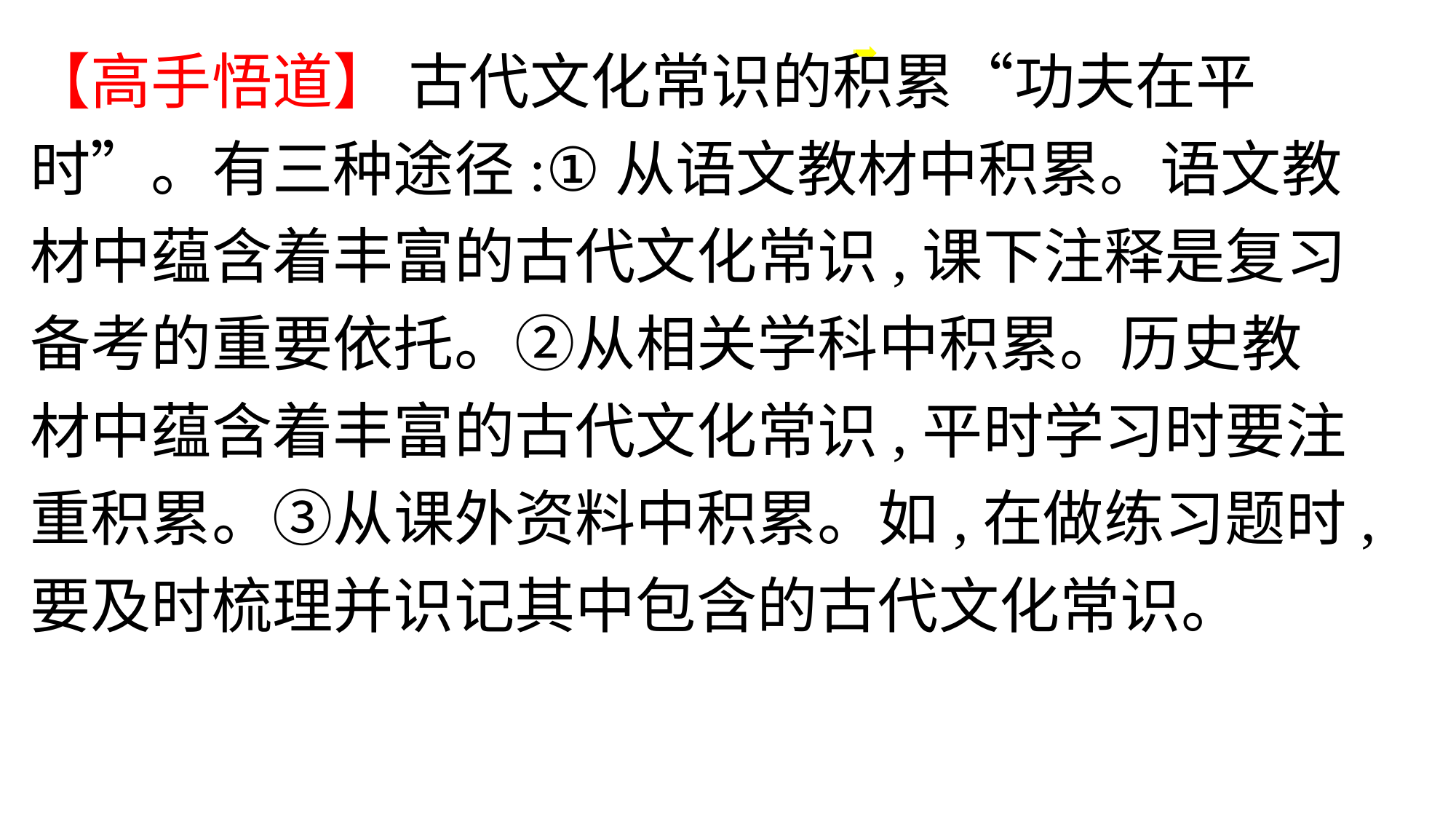

【高手悟道】 古代文化常识的积累“功夫在平时”。有三种途径:①从语文教材中积累。语文教材中蕴含着丰富的古代文化常识,课下注释是复习备考的重要依托。②从相关学科中积累。历史教材中蕴含着丰富的古代文化常识,平时学习时要注重积累。③从课外资料中积累。如,在做练习题时,要及时梳理并识记其中包含的古代文化常识。